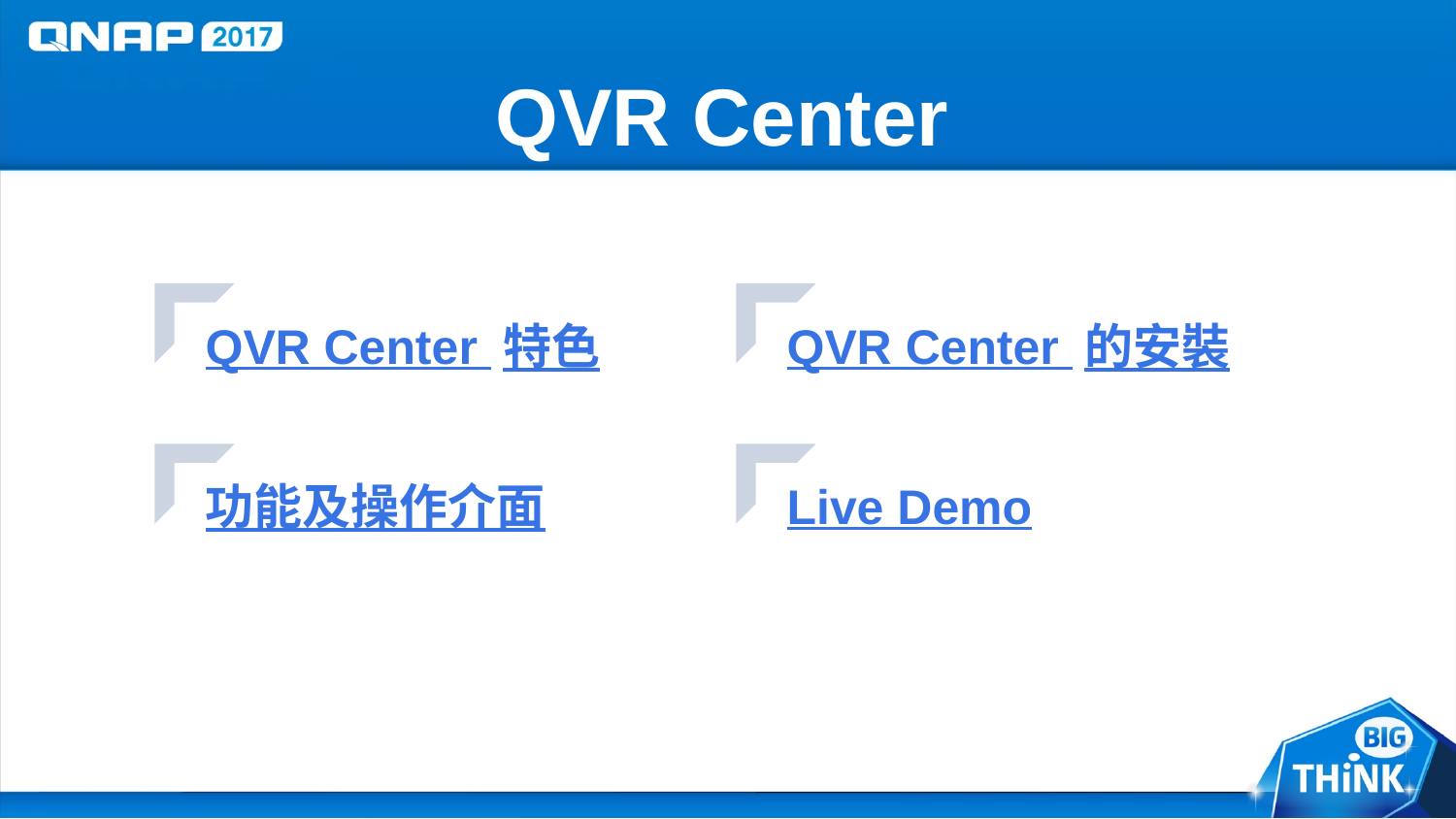

# QVR Center

QVR Center 特色

QVR Center 的安裝

功能及操作介面

Live Demo